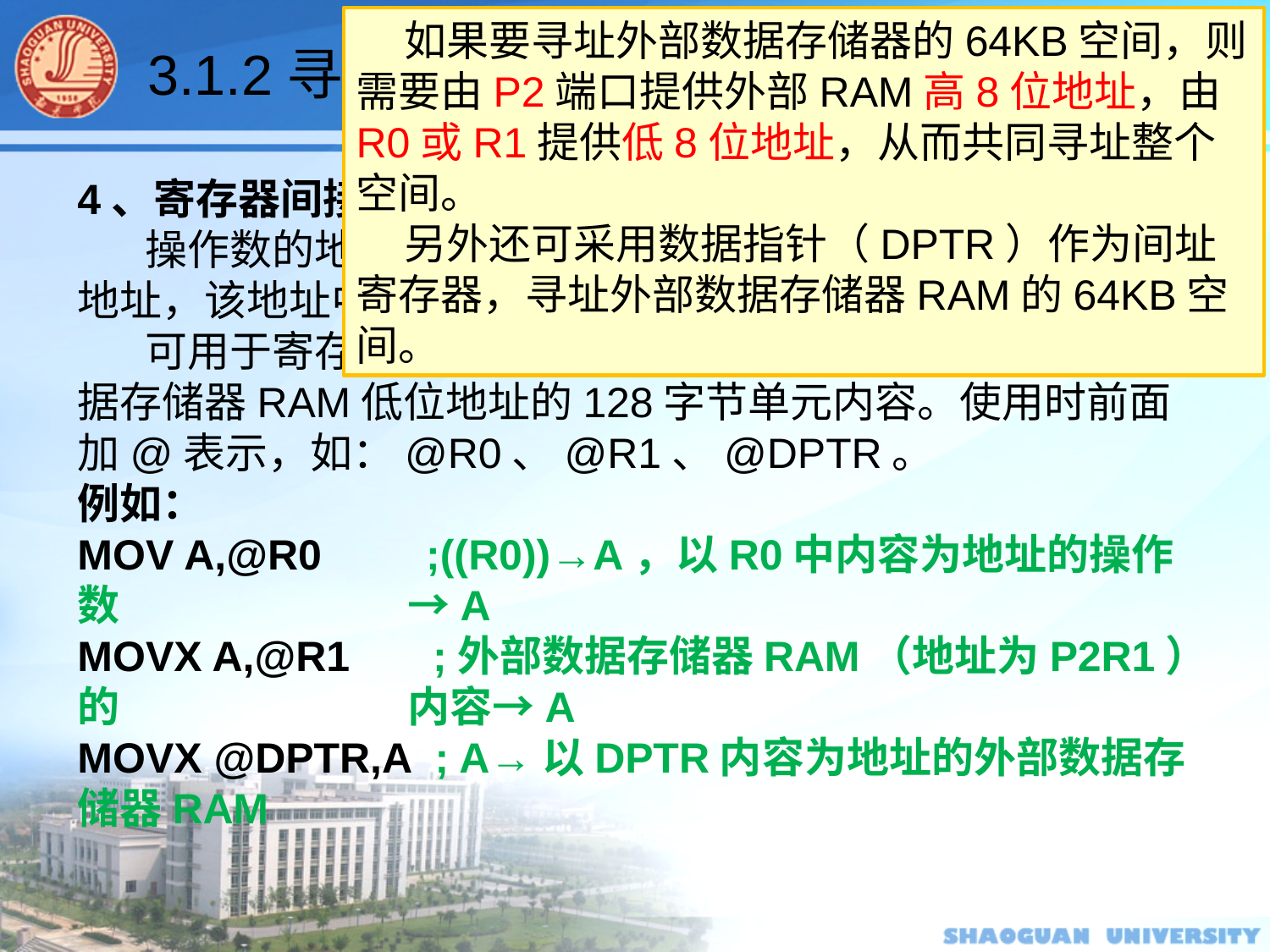

如果要寻址外部数据存储器的64KB空间，则需要由P2端口提供外部RAM高8位地址，由R0或R1提供低8位地址，从而共同寻址整个空间。
    另外还可采用数据指针（DPTR）作为间址寄存器，寻址外部数据存储器RAM的64KB空间。
3.1.2寻址方式
4、寄存器间接寻址
      操作数的地址存放在某个寄存器中，以该寄存器的内容为地址，该地址中的内容为操作数。简称为寄存器间址。
      可用于寄存器间址的寄存器有R0、R1，可寻址内部数据存储器RAM低位地址的128字节单元内容。使用时前面加@表示，如：@R0、@R1、@DPTR。
例如：
MOV A,@R0	        ;((R0))→A，以R0中内容为地址的操作数		        →A
MOVX A,@R1       ;外部数据存储器RAM（地址为P2R1）的		        内容→A
MOVX @DPTR,A  ; A→以DPTR内容为地址的外部数据存储器RAM